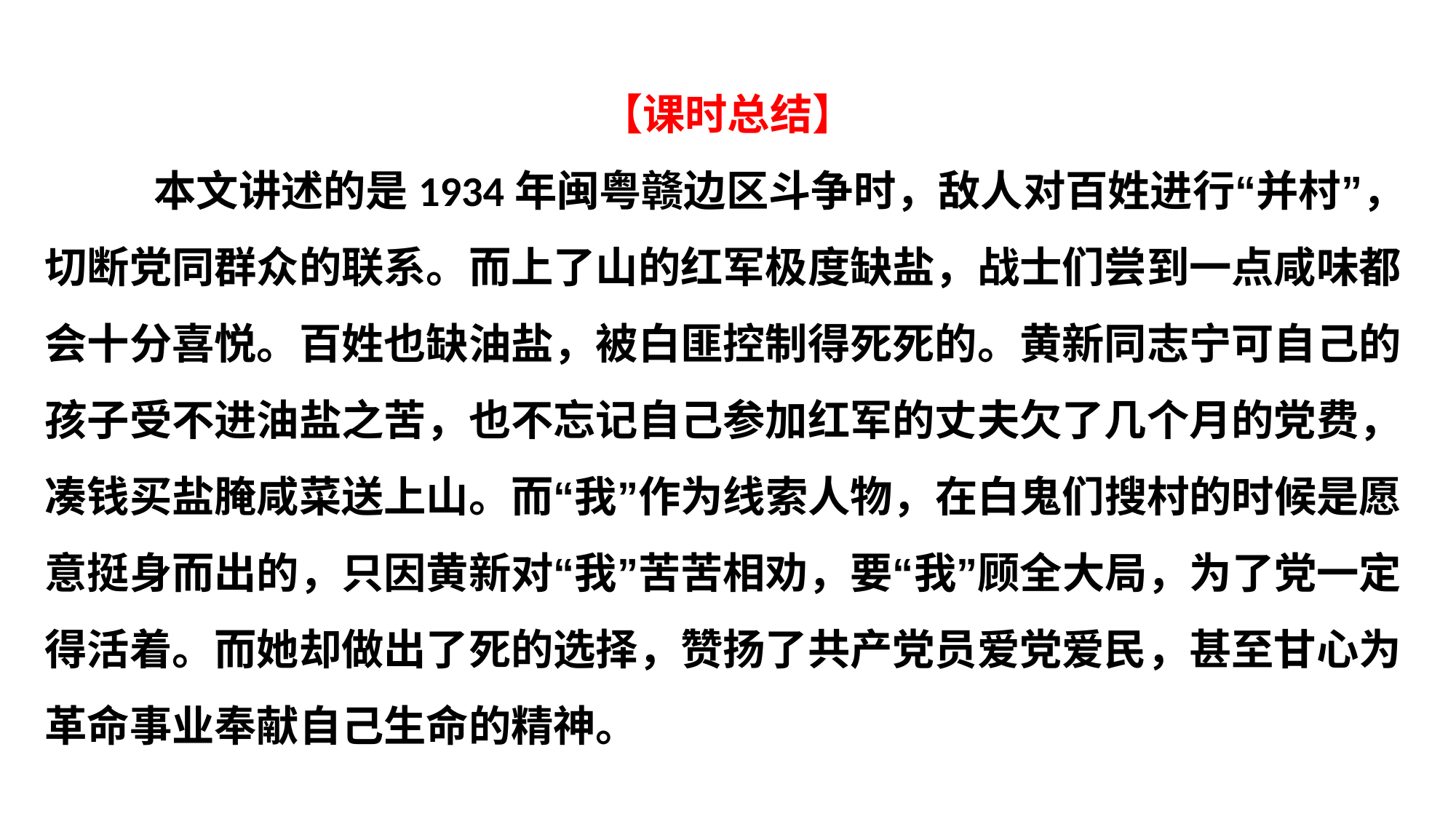

【课时总结】
	本文讲述的是1934年闽粤赣边区斗争时，敌人对百姓进行“并村”，切断党同群众的联系。而上了山的红军极度缺盐，战士们尝到一点咸味都会十分喜悦。百姓也缺油盐，被白匪控制得死死的。黄新同志宁可自己的孩子受不进油盐之苦，也不忘记自己参加红军的丈夫欠了几个月的党费，凑钱买盐腌咸菜送上山。而“我”作为线索人物，在白鬼们搜村的时候是愿意挺身而出的，只因黄新对“我”苦苦相劝，要“我”顾全大局，为了党一定得活着。而她却做出了死的选择，赞扬了共产党员爱党爱民，甚至甘心为革命事业奉献自己生命的精神。